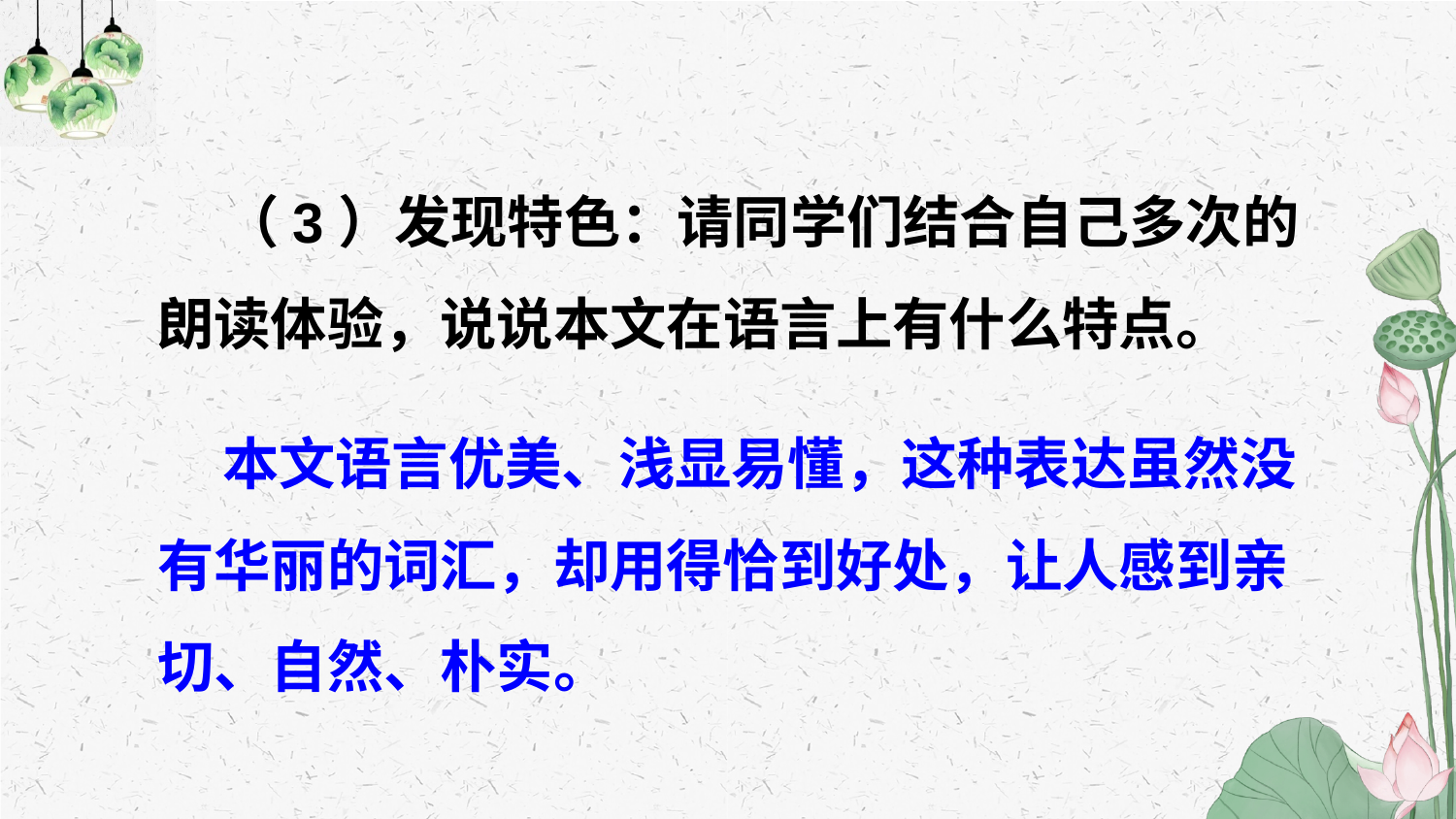

（3）发现特色：请同学们结合自己多次的朗读体验，说说本文在语言上有什么特点。
    本文语言优美、浅显易懂，这种表达虽然没有华丽的词汇，却用得恰到好处，让人感到亲切、自然、朴实。